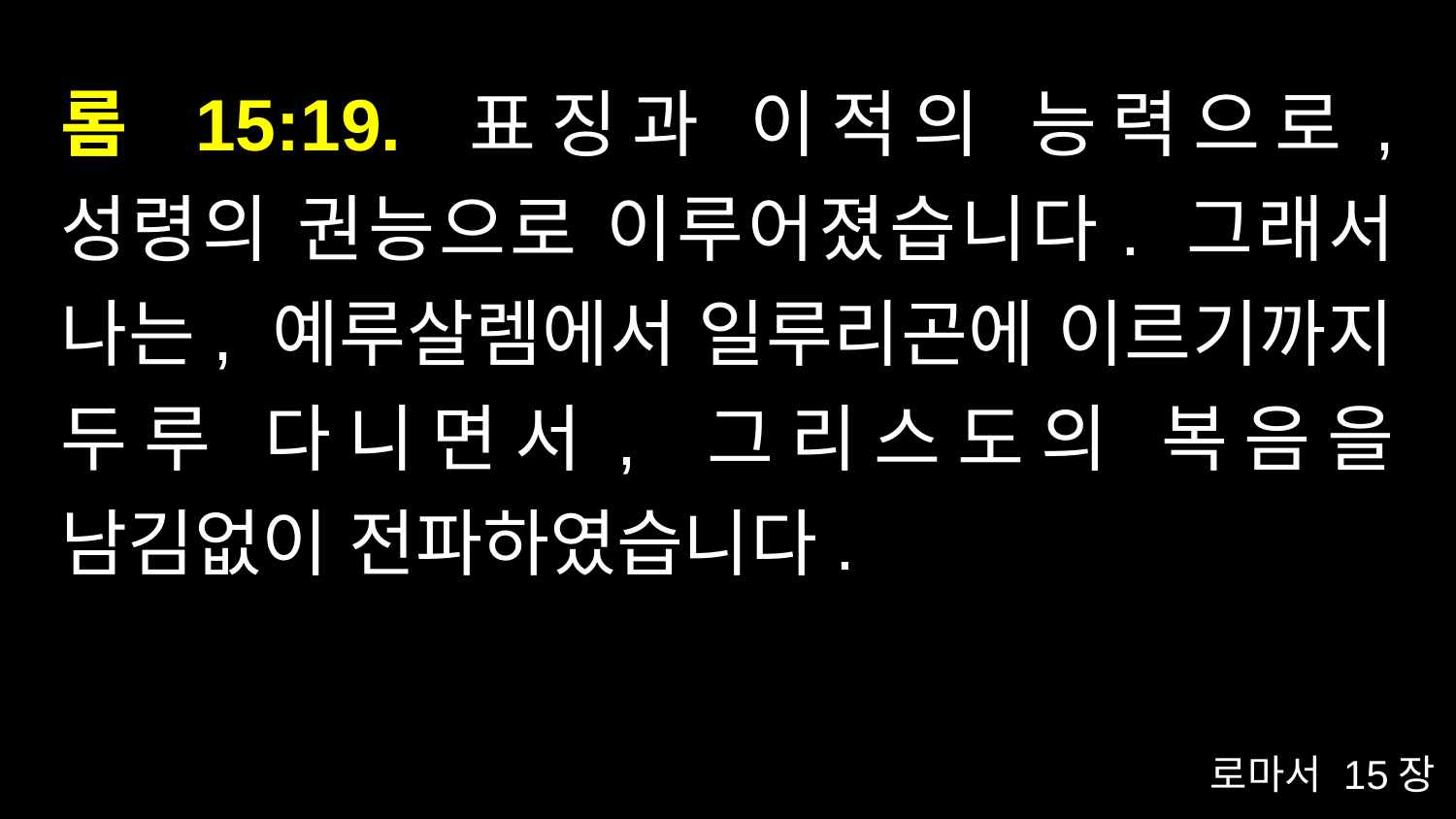

# 롬 15:19. 표징과 이적의 능력으로, 성령의 권능으로 이루어졌습니다. 그래서 나는, 예루살렘에서 일루리곤에 이르기까지 두루 다니면서, 그리스도의 복음을 남김없이 전파하였습니다.
로마서 15장